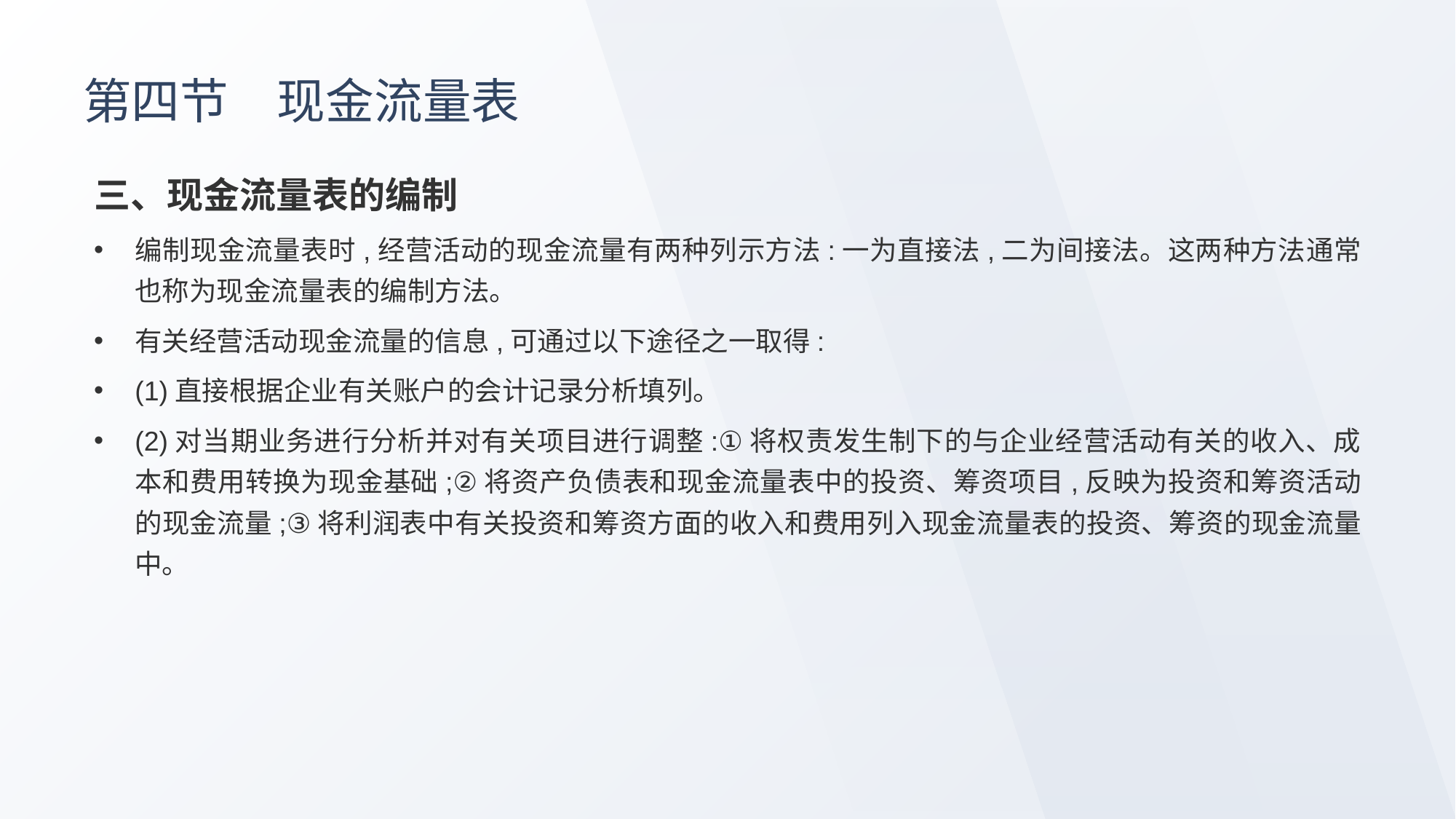

# 第四节　现金流量表
三、现金流量表的编制
编制现金流量表时,经营活动的现金流量有两种列示方法:一为直接法,二为间接法。这两种方法通常也称为现金流量表的编制方法。
有关经营活动现金流量的信息,可通过以下途径之一取得:
(1)直接根据企业有关账户的会计记录分析填列。
(2)对当期业务进行分析并对有关项目进行调整:①将权责发生制下的与企业经营活动有关的收入、成本和费用转换为现金基础;②将资产负债表和现金流量表中的投资、筹资项目,反映为投资和筹资活动的现金流量;③将利润表中有关投资和筹资方面的收入和费用列入现金流量表的投资、筹资的现金流量中。